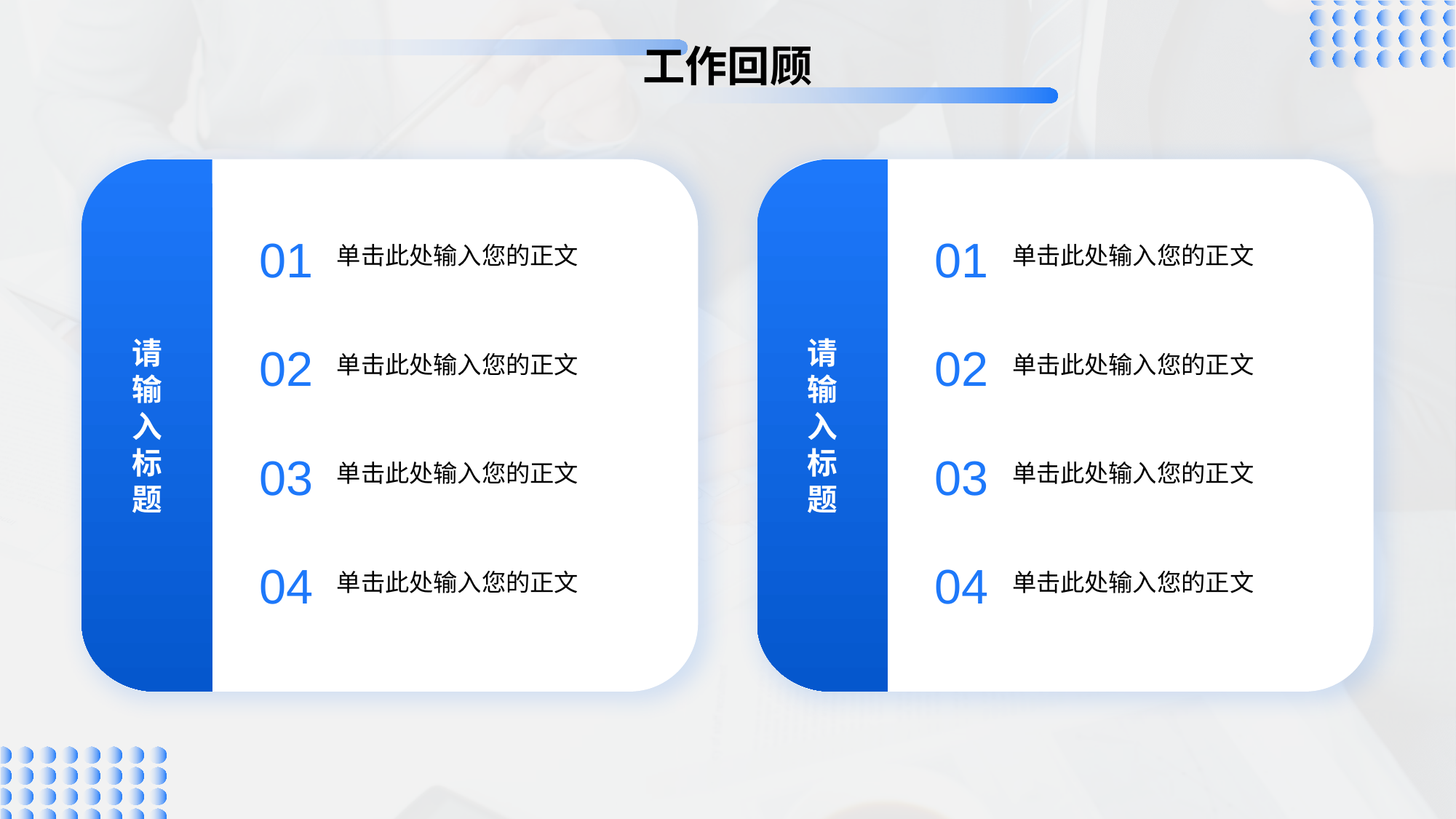

# 工作回顾
请
输
入
标
题

01
单击此处输入您的正文
02
单击此处输入您的正文
03
单击此处输入您的正文
04
单击此处输入您的正文
请
输
入
标
题

01
单击此处输入您的正文
02
单击此处输入您的正文
03
单击此处输入您的正文
04
单击此处输入您的正文